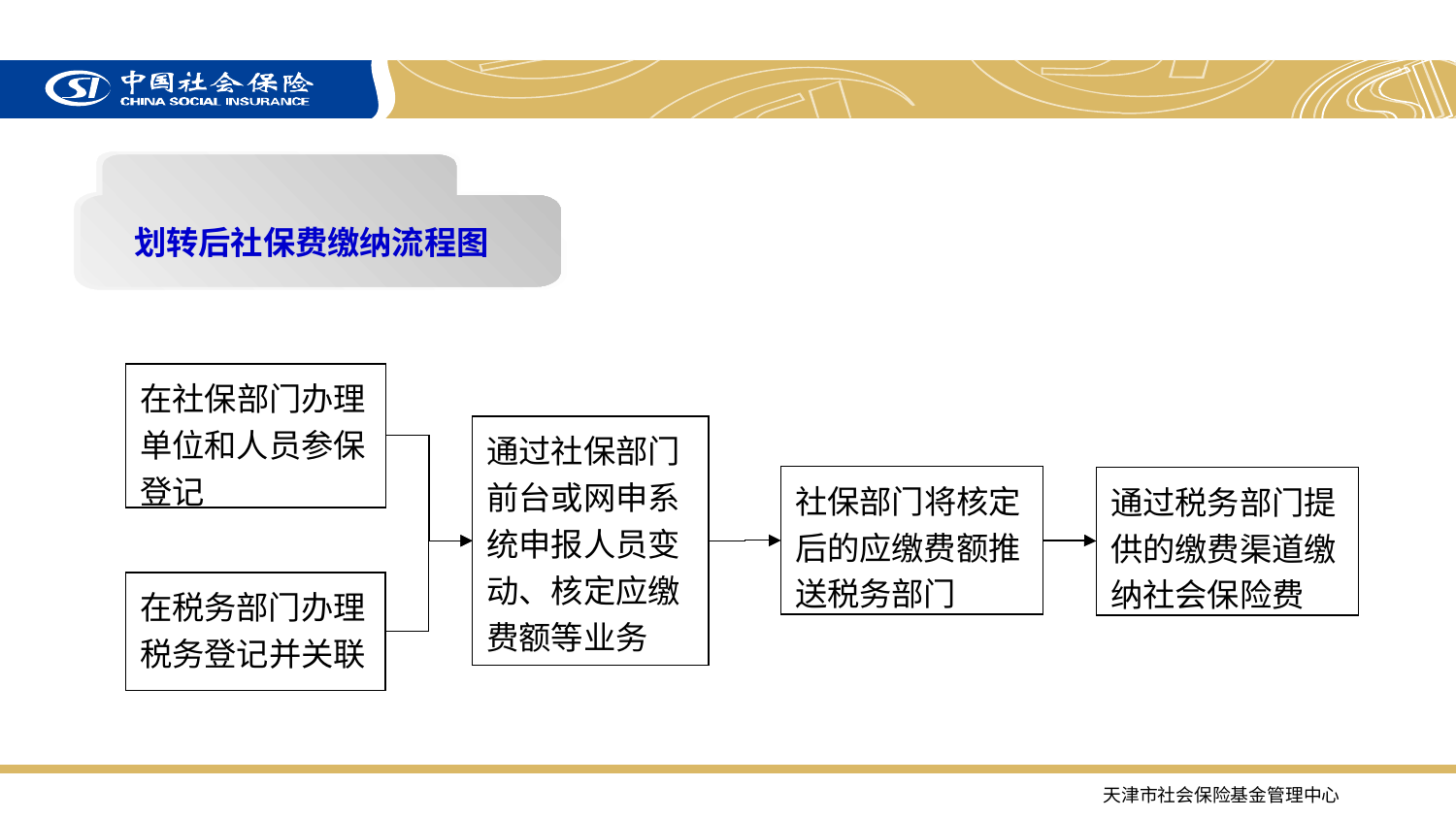

划转后社保费缴纳流程图
在社保部门办理单位和人员参保登记
通过社保部门前台或网申系统申报人员变动、核定应缴费额等业务
社保部门将核定后的应缴费额推送税务部门
通过税务部门提供的缴费渠道缴纳社会保险费
在税务部门办理税务登记并关联